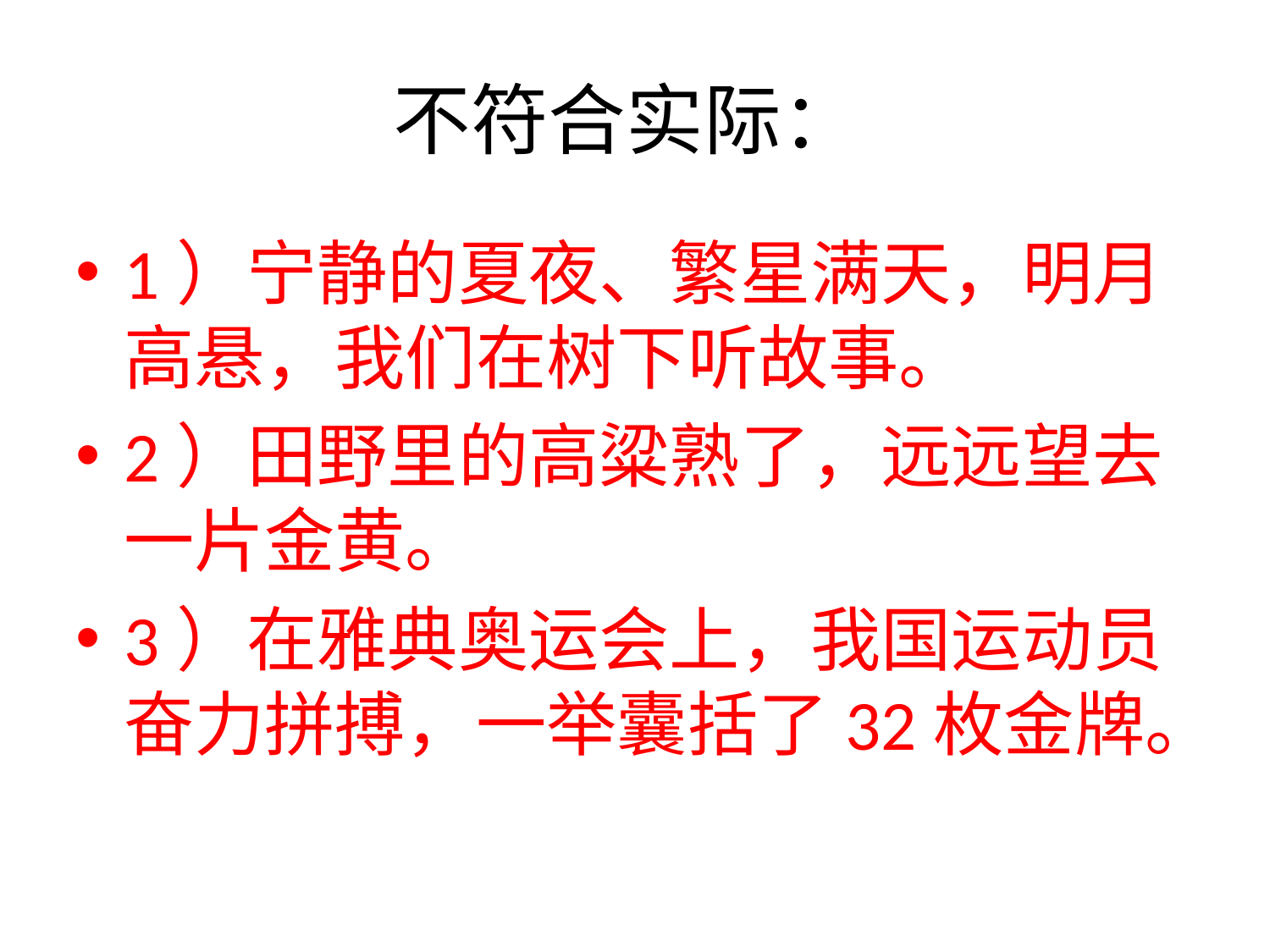

# 不符合实际：
1）宁静的夏夜、繁星满天，明月高悬，我们在树下听故事。
2）田野里的高粱熟了，远远望去一片金黄。
3）在雅典奥运会上，我国运动员奋力拼搏，一举囊括了32枚金牌。